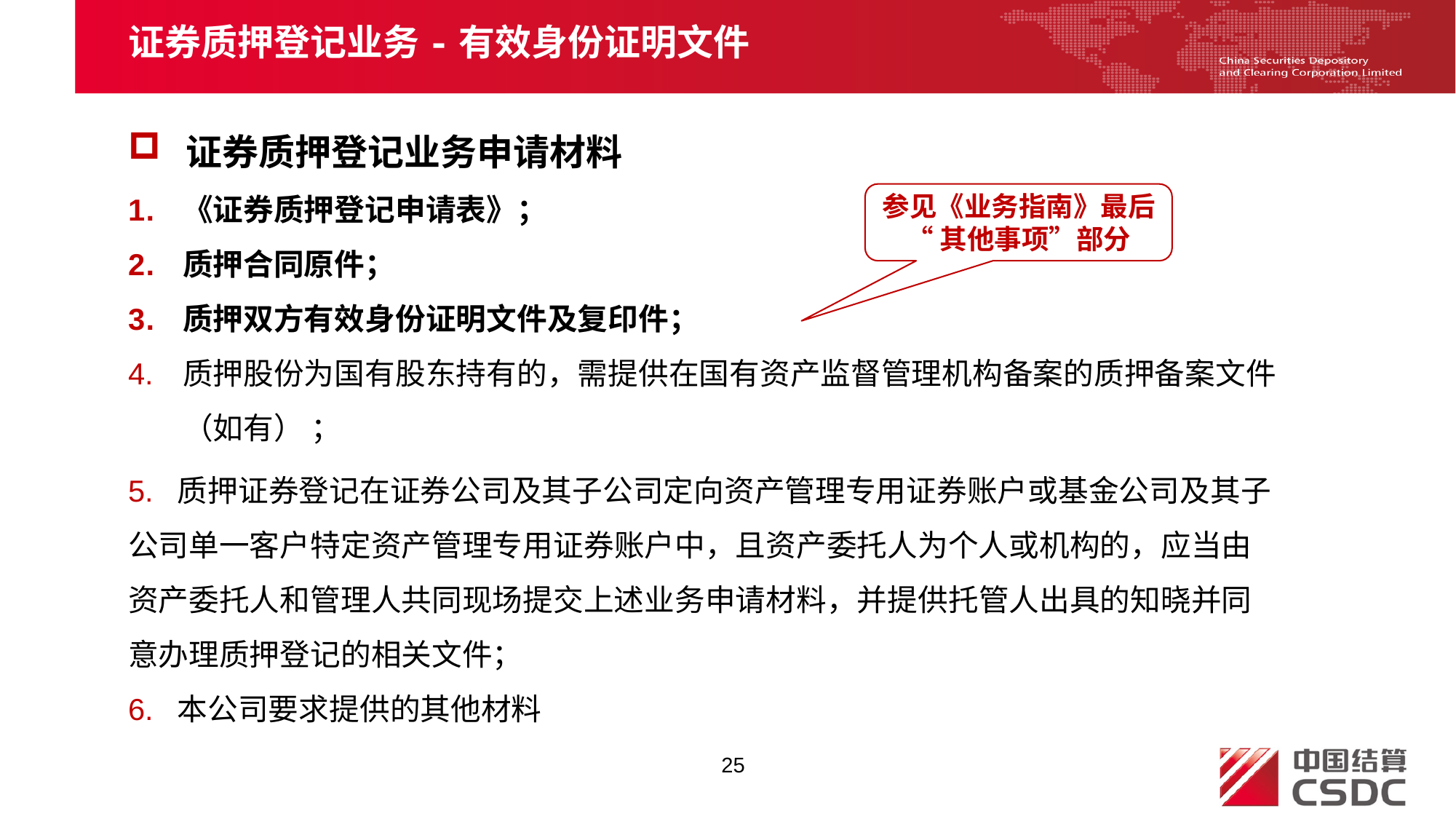

证券质押登记业务-有效身份证明文件
 证券质押登记业务申请材料
《证券质押登记申请表》；
质押合同原件；
质押双方有效身份证明文件及复印件；
质押股份为国有股东持有的，需提供在国有资产监督管理机构备案的质押备案文件（如有） ；

参见《业务指南》最后
“其他事项”部分
5.  质押证券登记在证券公司及其子公司定向资产管理专用证券账户或基金公司及其子公司单一客户特定资产管理专用证券账户中，且资产委托人为个人或机构的，应当由资产委托人和管理人共同现场提交上述业务申请材料，并提供托管人出具的知晓并同意办理质押登记的相关文件；
6.  本公司要求提供的其他材料
25